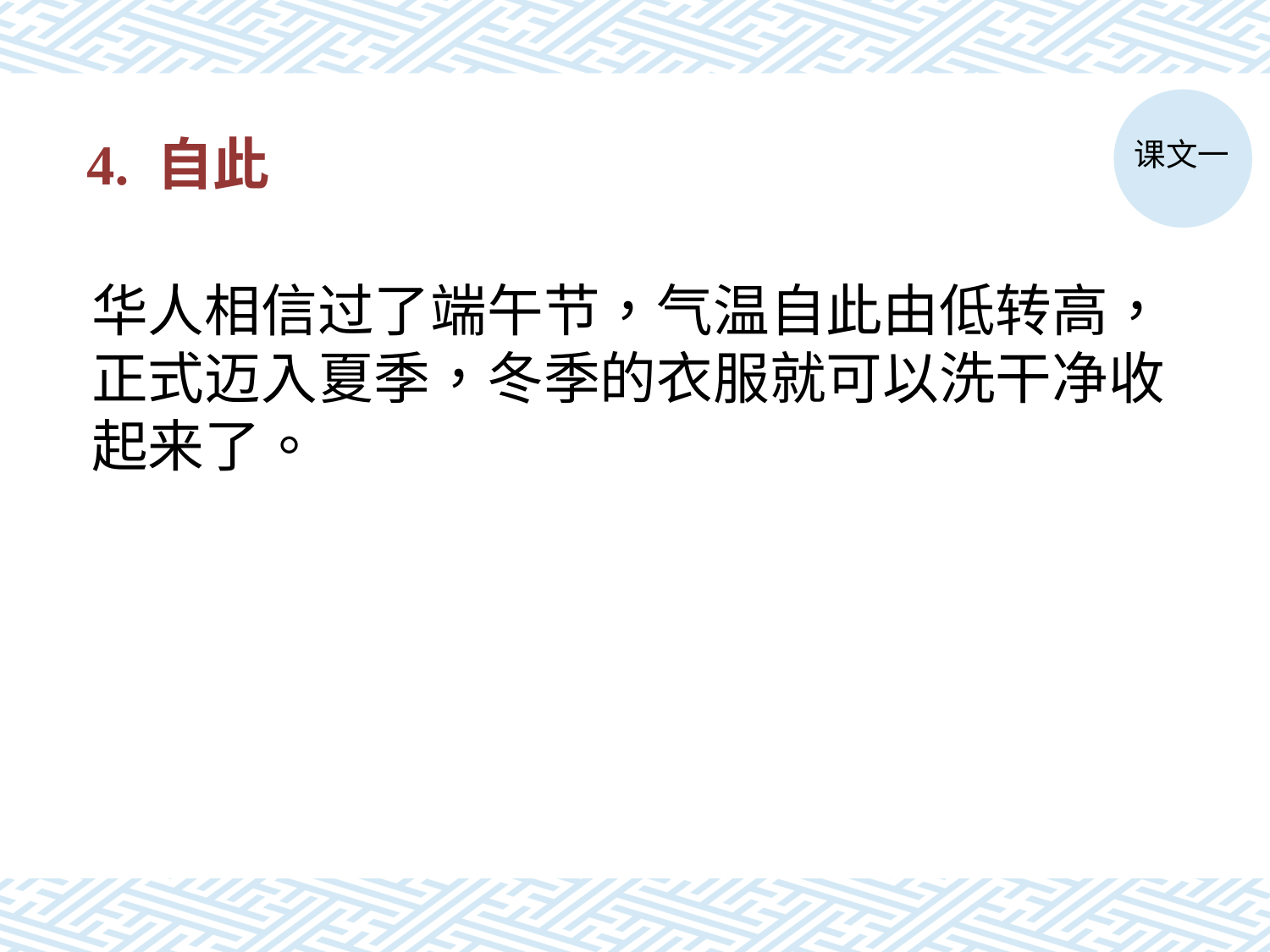

课文一
# 4. 自此
华人相信过了端午节，气温自此由低转高，正式迈入夏季，冬季的衣服就可以洗干净收起来了。